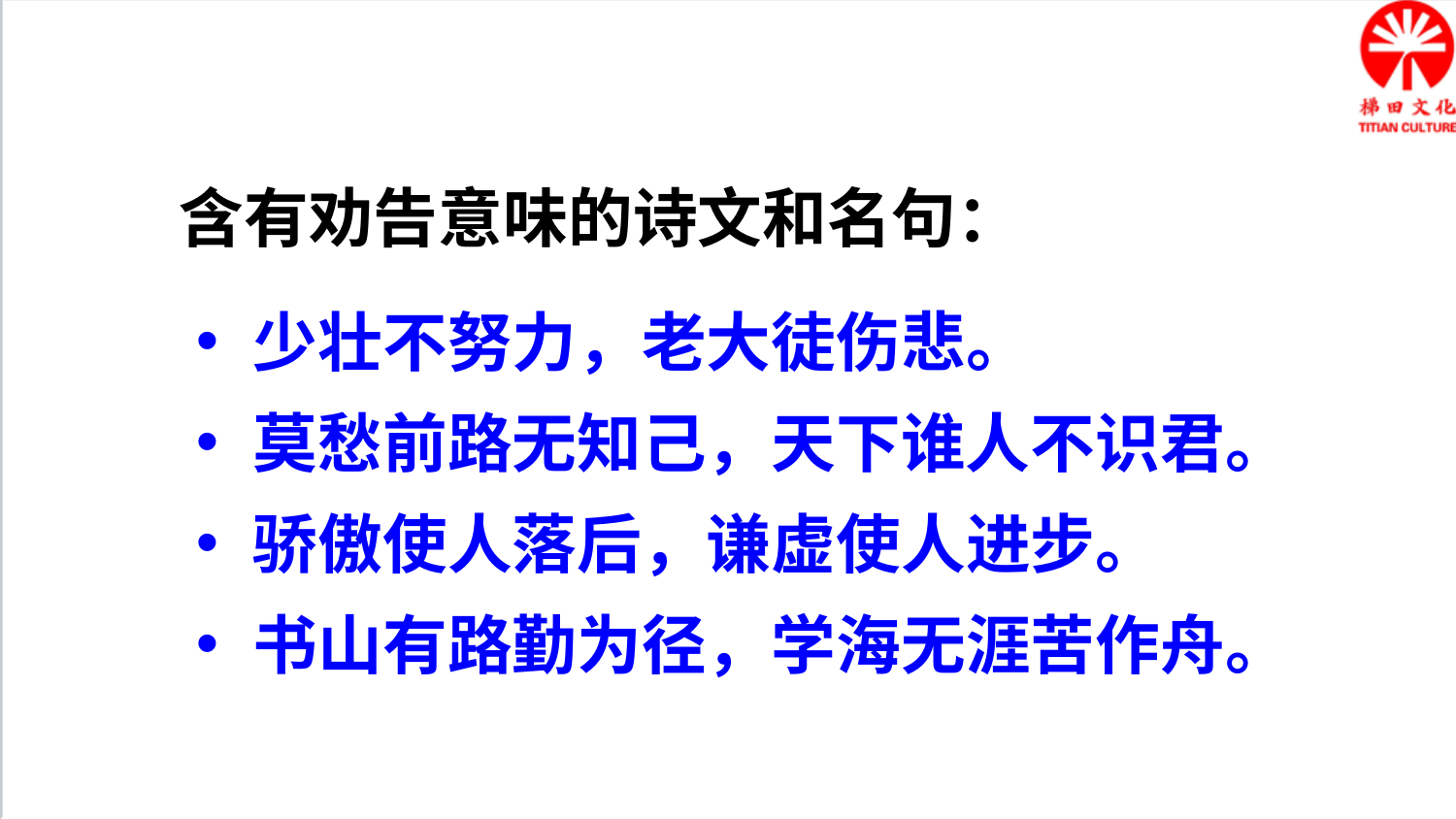

含有劝告意味的诗文和名句：
少壮不努力，老大徒伤悲。
莫愁前路无知己，天下谁人不识君。
骄傲使人落后，谦虚使人进步。
书山有路勤为径，学海无涯苦作舟。